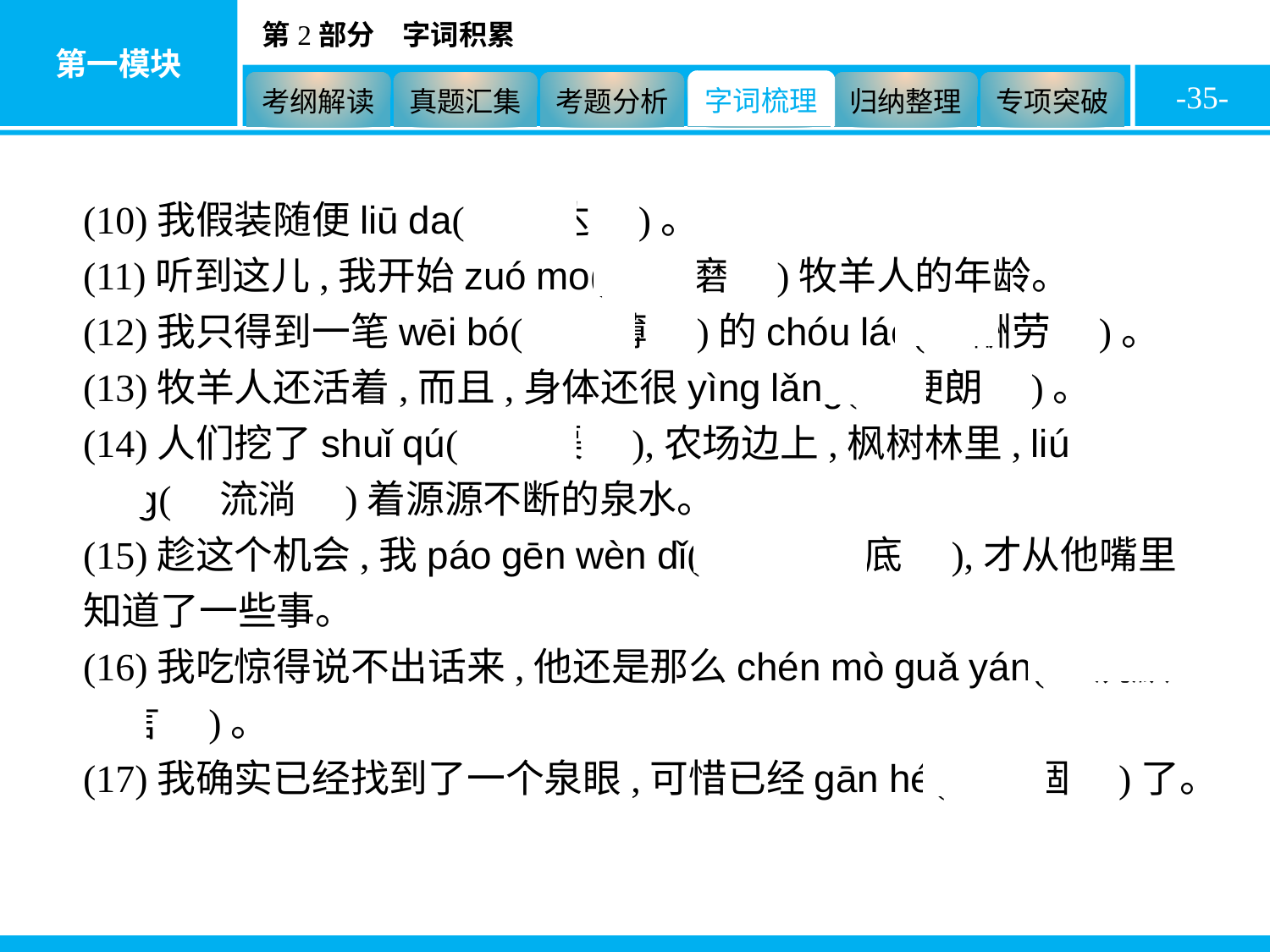

-35-
(10)我假装随便liū da(　溜达　)。
(11)听到这儿,我开始zuó mo(　琢磨　)牧羊人的年龄。
(12)我只得到一笔wēi bó(　微薄　)的chóu láo(　酬劳　)。
(13)牧羊人还活着,而且,身体还很yìng lǎng(　硬朗　)。
(14)人们挖了shuǐ qú(　水渠　),农场边上,枫树林里, liú tǎng(　流淌　)着源源不断的泉水。
(15)趁这个机会,我páo gēn wèn dǐ(　刨根问底　),才从他嘴里知道了一些事。
(16)我吃惊得说不出话来,他还是那么chén mò guǎ yán(　沉默寡言　)。
(17)我确实已经找到了一个泉眼,可惜已经gān hé(　干涸　)了。